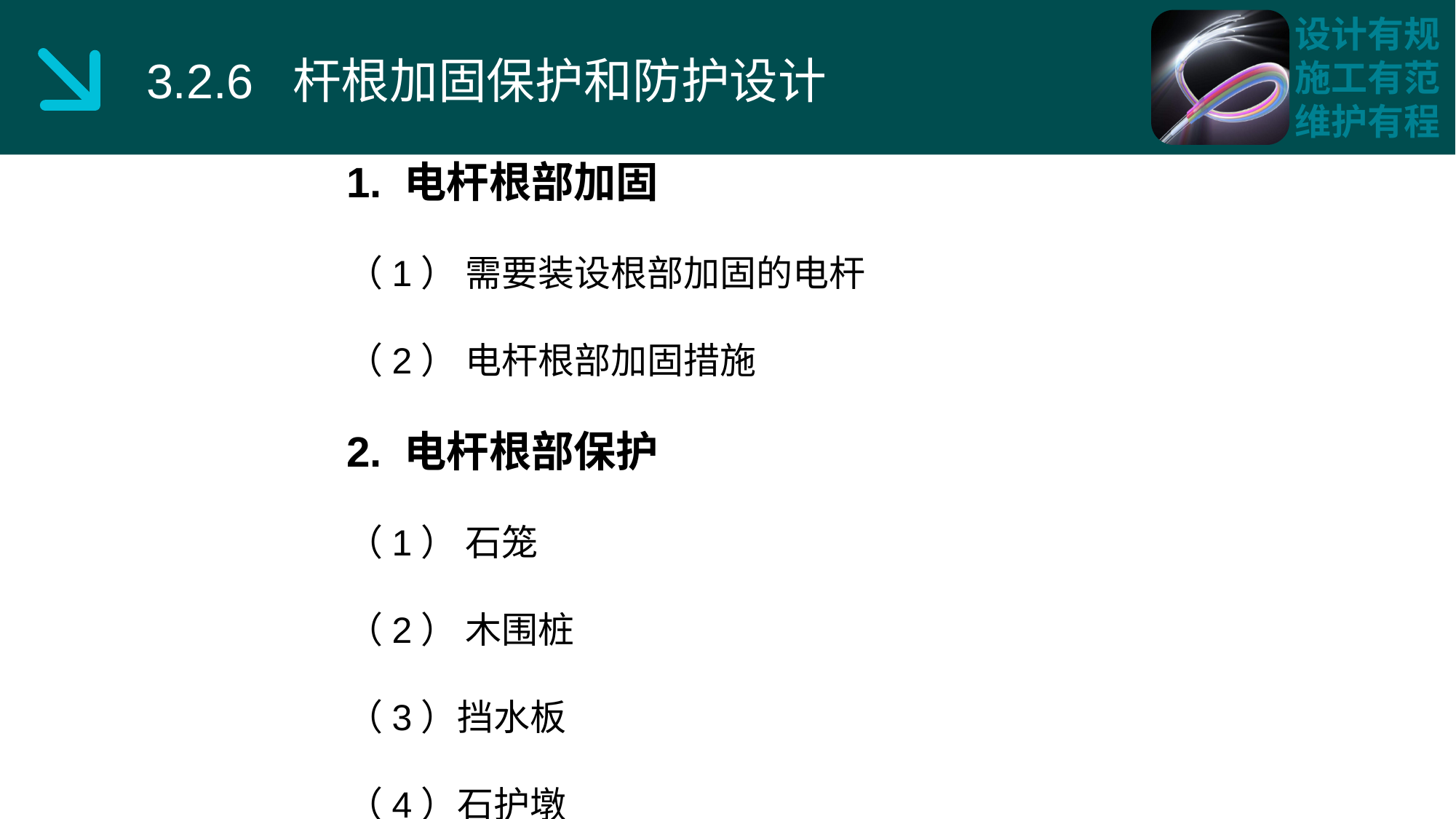

3.2.6  杆根加固保护和防护设计

1. 电杆根部加固

（1） 需要装设根部加固的电杆

（2） 电杆根部加固措施

2. 电杆根部保护

（1） 石笼

（2） 木围桩

（3）挡水板

（4）石护墩